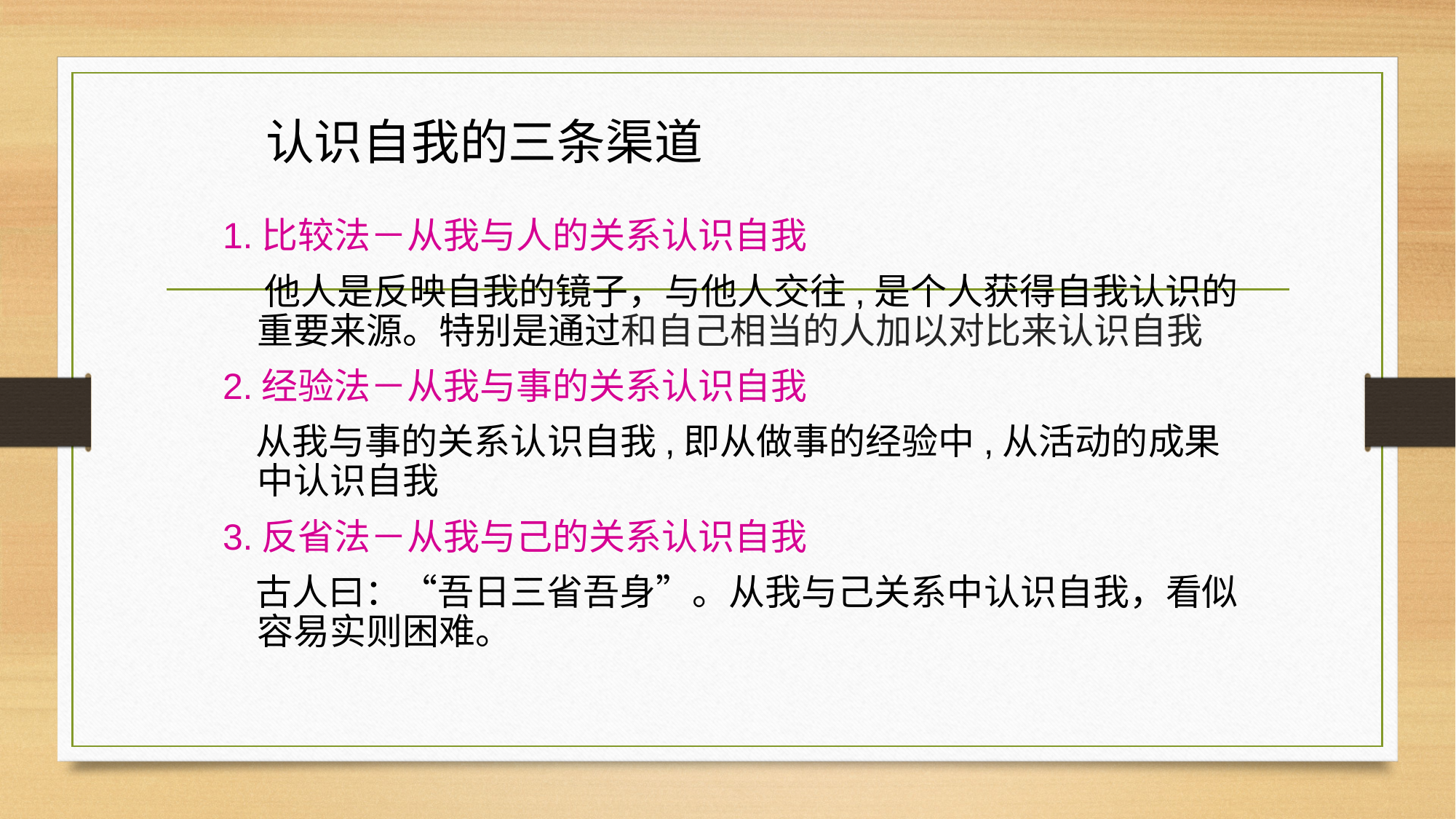

# 认识自我的三条渠道
1.比较法－从我与人的关系认识自我
    他人是反映自我的镜子，与他人交往,是个人获得自我认识的重要来源。特别是通过和自己相当的人加以对比来认识自我
2.经验法－从我与事的关系认识自我
   从我与事的关系认识自我,即从做事的经验中,从活动的成果中认识自我
3.反省法－从我与己的关系认识自我
   古人曰：“吾日三省吾身”。从我与己关系中认识自我，看似容易实则困难。